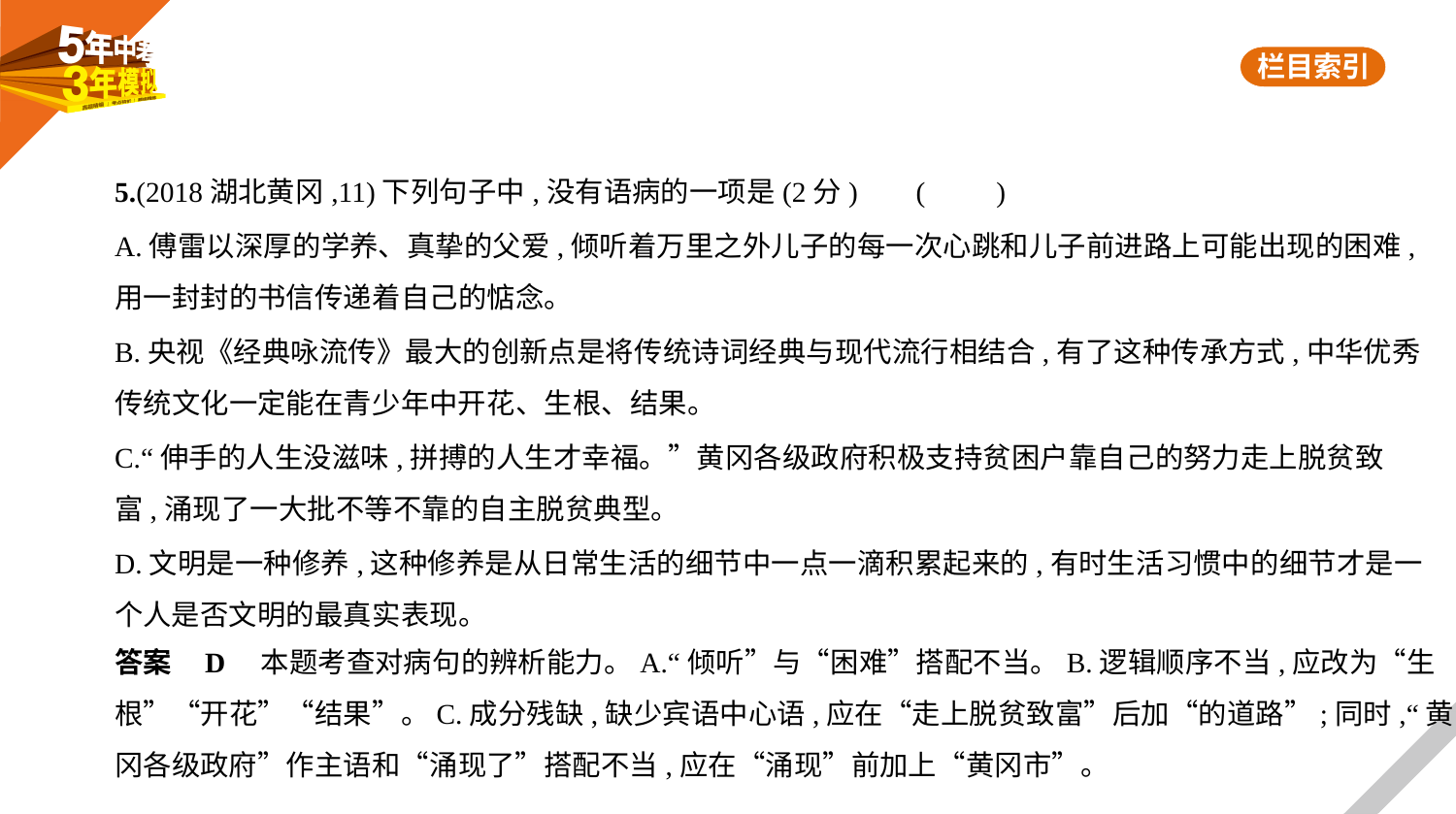

5.(2018湖北黄冈,11)下列句子中,没有语病的一项是(2分)     (　　)
A.傅雷以深厚的学养、真挚的父爱,倾听着万里之外儿子的每一次心跳和儿子前进路上可能出现的困难,
用一封封的书信传递着自己的惦念。
B.央视《经典咏流传》最大的创新点是将传统诗词经典与现代流行相结合,有了这种传承方式,中华优秀
传统文化一定能在青少年中开花、生根、结果。
C.“伸手的人生没滋味,拼搏的人生才幸福。”黄冈各级政府积极支持贫困户靠自己的努力走上脱贫致
富,涌现了一大批不等不靠的自主脱贫典型。
D.文明是一种修养,这种修养是从日常生活的细节中一点一滴积累起来的,有时生活习惯中的细节才是一
个人是否文明的最真实表现。
答案    D　本题考查对病句的辨析能力。A.“倾听”与“困难”搭配不当。B.逻辑顺序不当,应改为“生
根”“开花”“结果”。C.成分残缺,缺少宾语中心语,应在“走上脱贫致富”后加“的道路”;同时,“黄
冈各级政府”作主语和“涌现了”搭配不当,应在“涌现”前加上“黄冈市”。